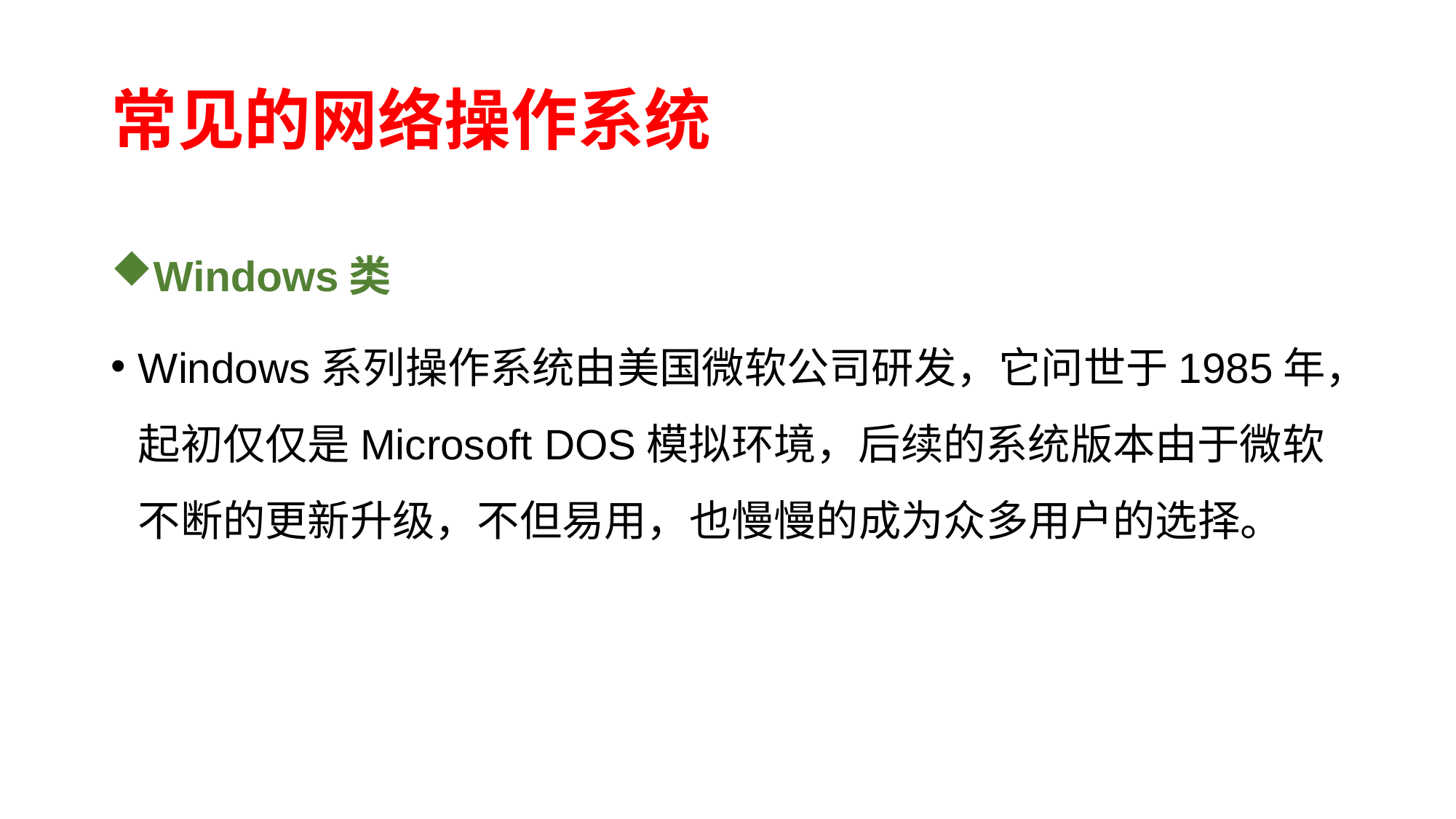

# 常见的网络操作系统
Windows类
Windows系列操作系统由美国微软公司研发，它问世于1985年，起初仅仅是Microsoft DOS模拟环境，后续的系统版本由于微软不断的更新升级，不但易用，也慢慢的成为众多用户的选择。